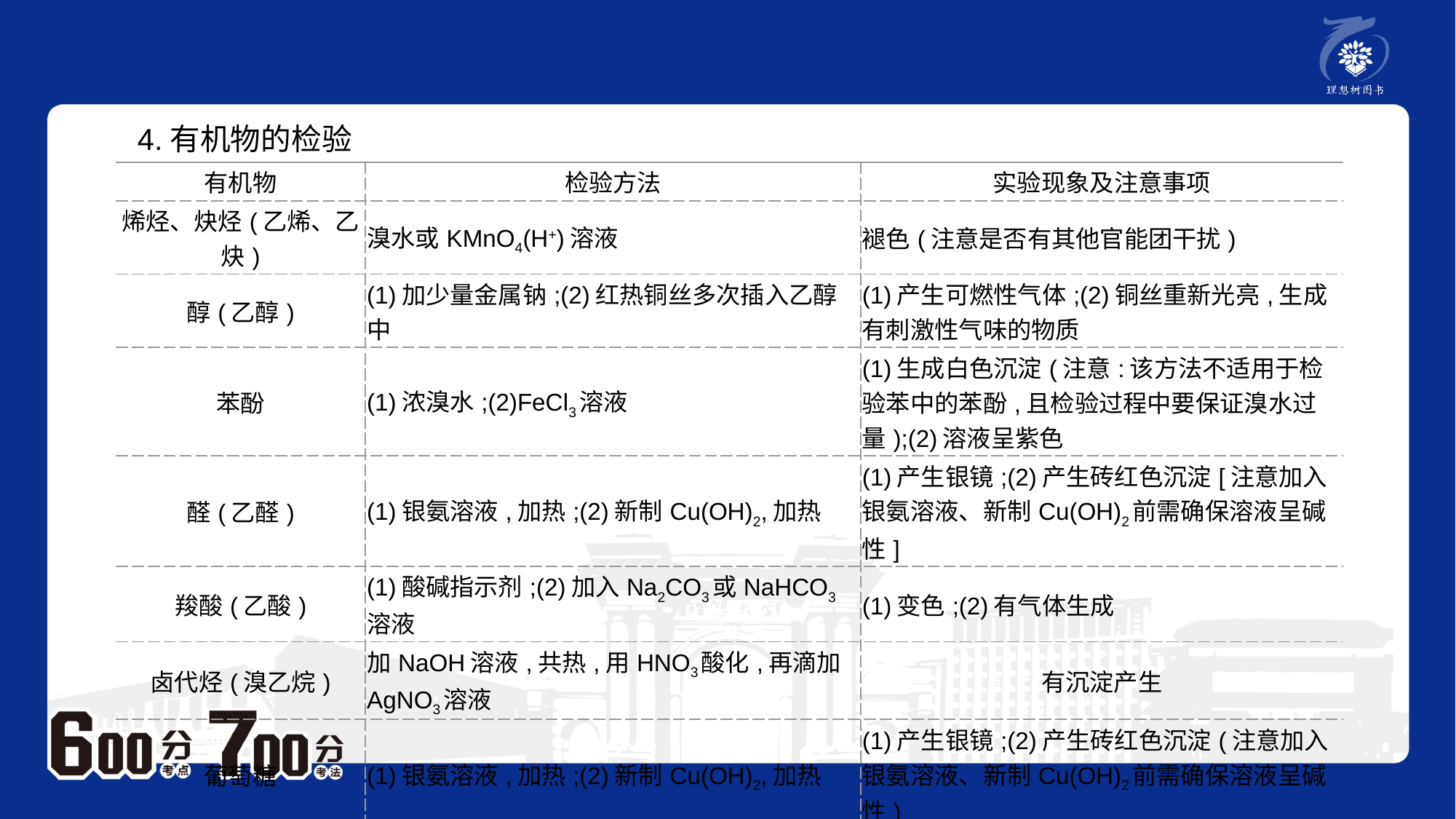

4.有机物的检验
| 有机物 | 检验方法 | 实验现象及注意事项 |
| --- | --- | --- |
| 烯烃、炔烃(乙烯、乙炔) | 溴水或KMnO4(H+)溶液 | 褪色(注意是否有其他官能团干扰) |
| 醇(乙醇) | (1)加少量金属钠;(2)红热铜丝多次插入乙醇中 | (1)产生可燃性气体;(2)铜丝重新光亮,生成有刺激性气味的物质 |
| 苯酚 | (1)浓溴水;(2)FeCl3溶液 | (1)生成白色沉淀(注意:该方法不适用于检验苯中的苯酚,且检验过程中要保证溴水过量);(2)溶液呈紫色 |
| 醛(乙醛) | (1)银氨溶液,加热;(2)新制Cu(OH)2,加热 | (1)产生银镜;(2)产生砖红色沉淀[注意加入银氨溶液、新制Cu(OH)2前需确保溶液呈碱性] |
| 羧酸(乙酸) | (1)酸碱指示剂;(2)加入Na2CO3或NaHCO3溶液 | (1)变色;(2)有气体生成 |
| 卤代烃(溴乙烷) | 加NaOH溶液,共热,用HNO3酸化,再滴加AgNO3溶液 | 有沉淀产生 |
| 葡萄糖 | (1)银氨溶液,加热;(2)新制Cu(OH)2,加热 | (1)产生银镜;(2)产生砖红色沉淀(注意加入银氨溶液、新制Cu(OH)2前需确保溶液呈碱性) |
| 淀粉 | 加入碘水 | 呈蓝色 |
| 蛋白质 | (1)加入浓HNO3,微热(含苯环结构);(2)灼烧 | (1)变黄色;(2)有烧焦羽毛的气味 |